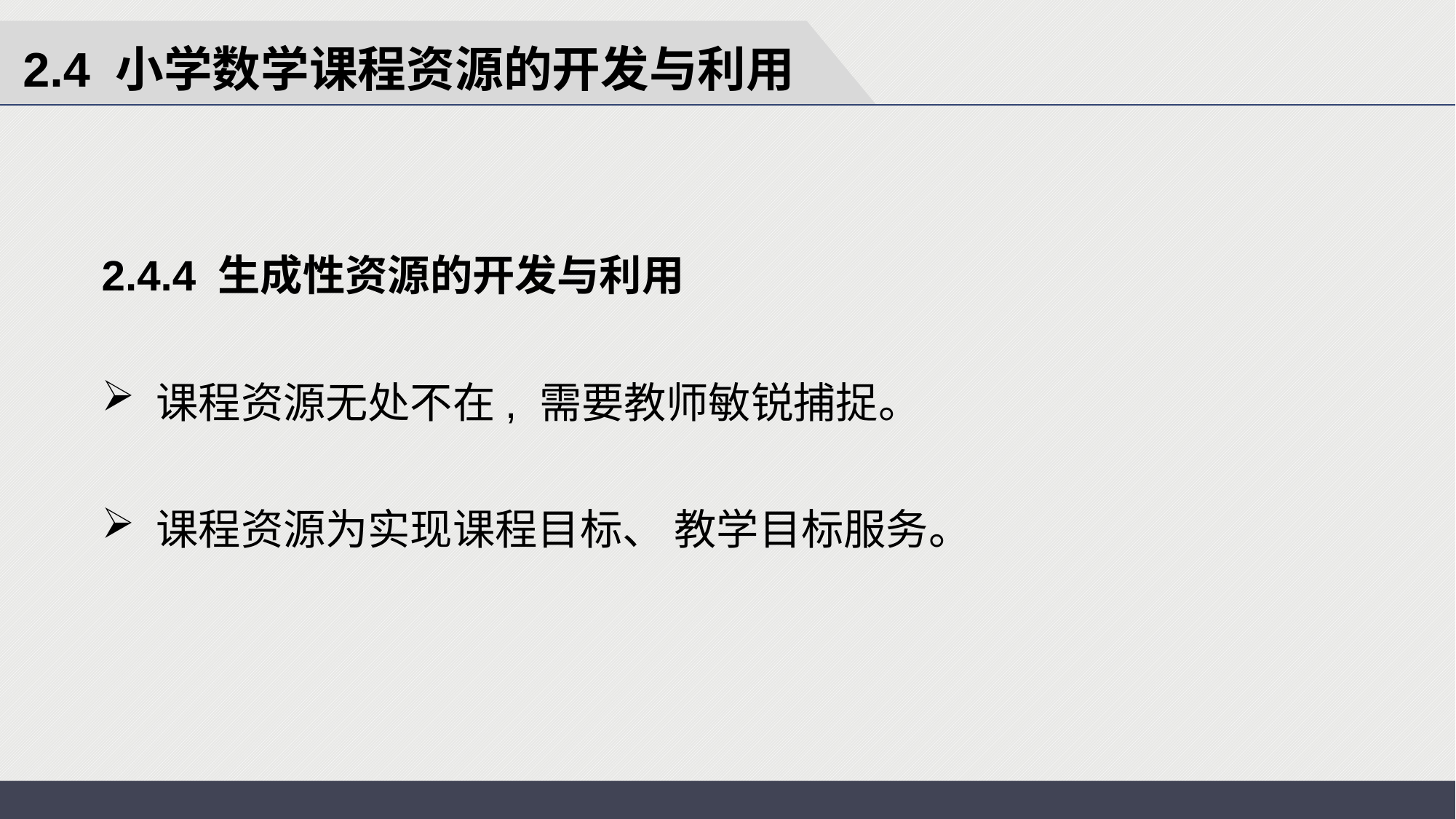

2.4 小学数学课程资源的开发与利用
2.4.4 生成性资源的开发与利用
课程资源无处不在, 需要教师敏锐捕捉。
课程资源为实现课程目标、 教学目标服务。